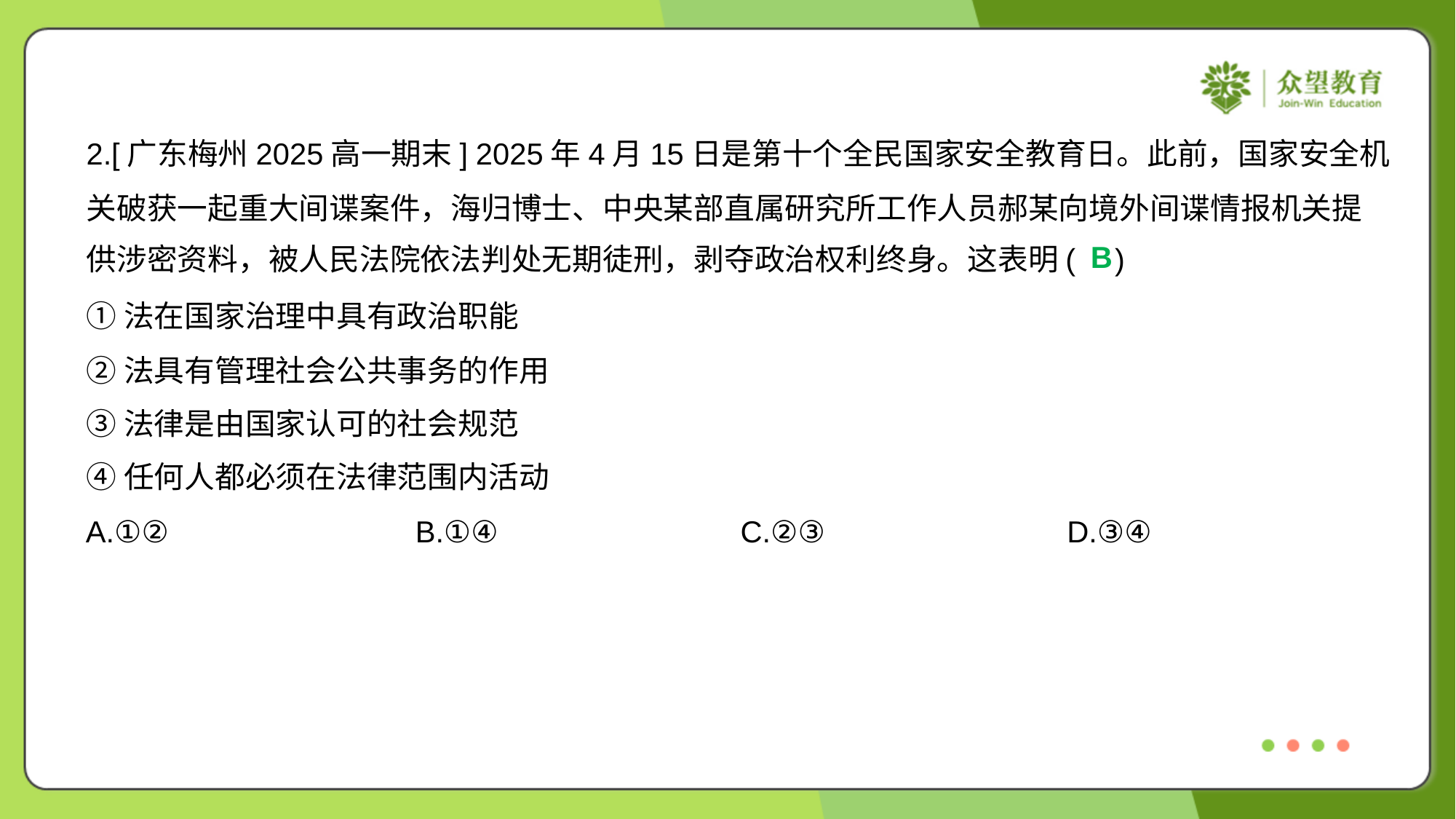

2.[广东梅州2025高一期末] 2025年4月15日是第十个全民国家安全教育日。此前，国家安全机
关破获一起重大间谍案件，海归博士、中央某部直属研究所工作人员郝某向境外间谍情报机关提
供涉密资料，被人民法院依法判处无期徒刑，剥夺政治权利终身。这表明(     )
B
①法在国家治理中具有政治职能
②法具有管理社会公共事务的作用
③法律是由国家认可的社会规范
④任何人都必须在法律范围内活动
A.①②	B.①④	C.②③	D.③④